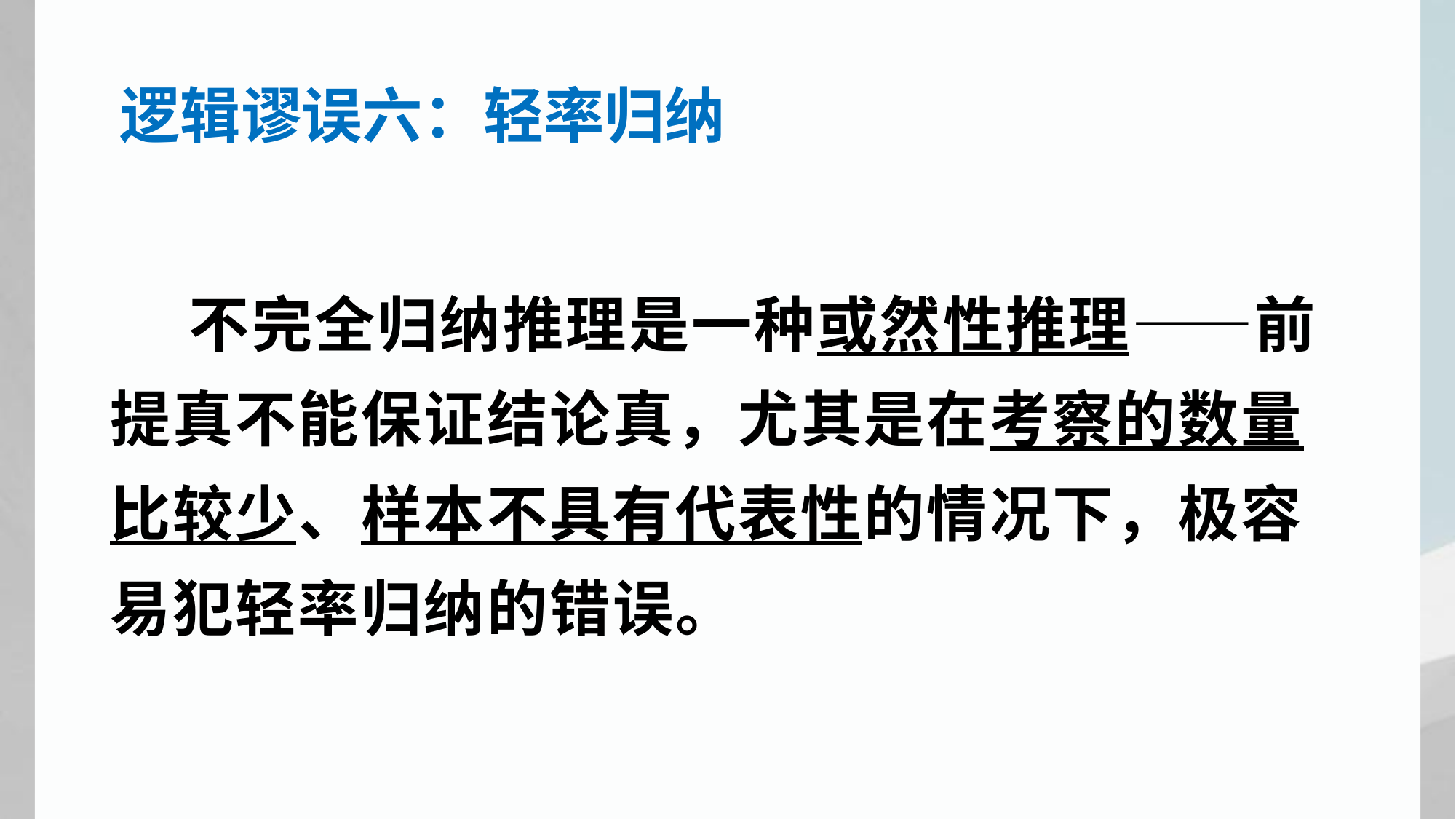

逻辑谬误六：轻率归纳
    不完全归纳推理是一种或然性推理——前提真不能保证结论真，尤其是在考察的数量比较少、样本不具有代表性的情况下，极容易犯轻率归纳的错误。